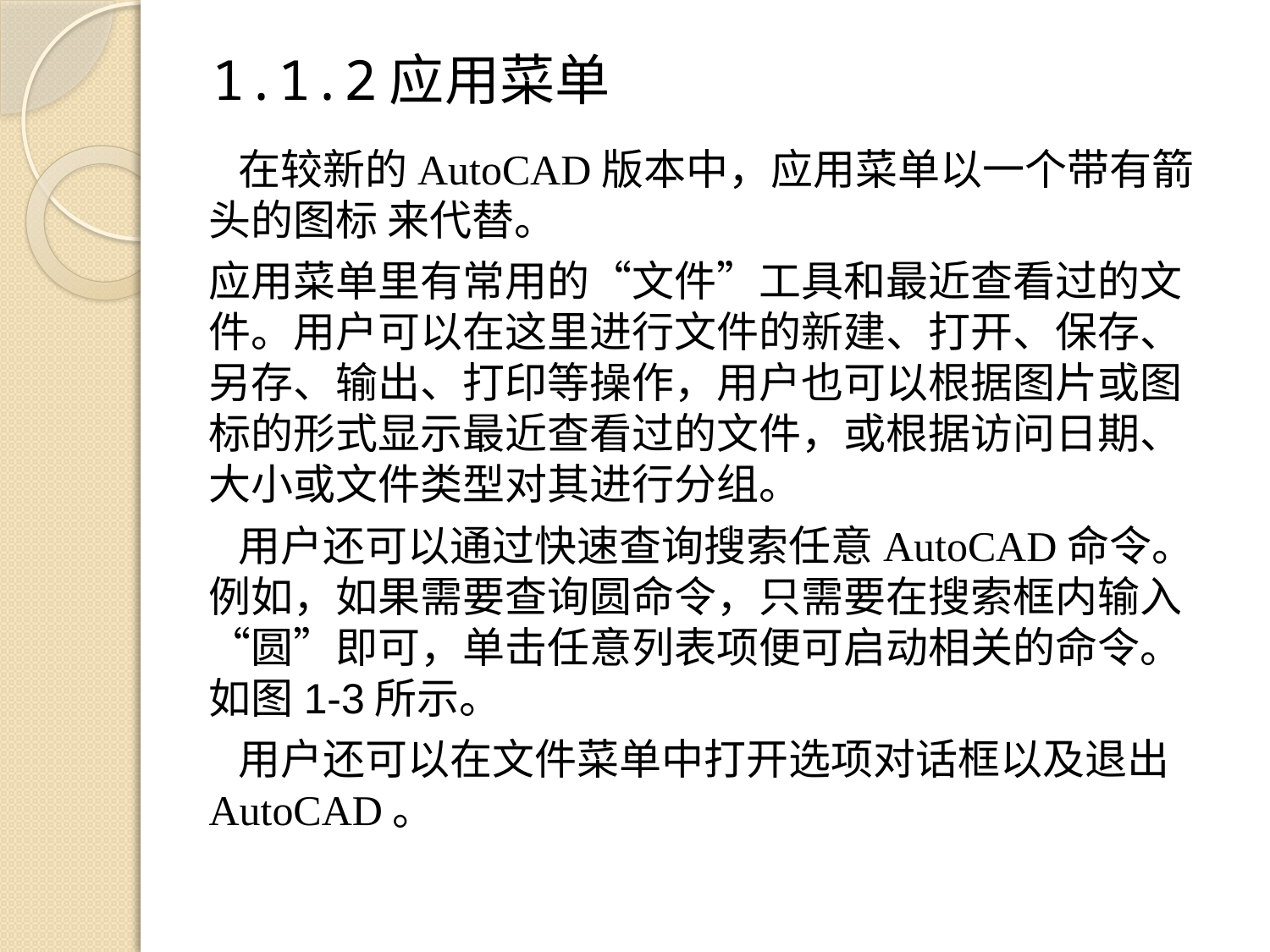

# 1.1.2应用菜单
  在较新的AutoCAD版本中，应用菜单以一个带有箭头的图标 来代替。
应用菜单里有常用的“文件”工具和最近查看过的文件。用户可以在这里进行文件的新建、打开、保存、另存、输出、打印等操作，用户也可以根据图片或图标的形式显示最近查看过的文件，或根据访问日期、大小或文件类型对其进行分组。
  用户还可以通过快速查询搜索任意AutoCAD命令。例如，如果需要查询圆命令，只需要在搜索框内输入“圆”即可，单击任意列表项便可启动相关的命令。如图1-3所示。
  用户还可以在文件菜单中打开选项对话框以及退出AutoCAD。